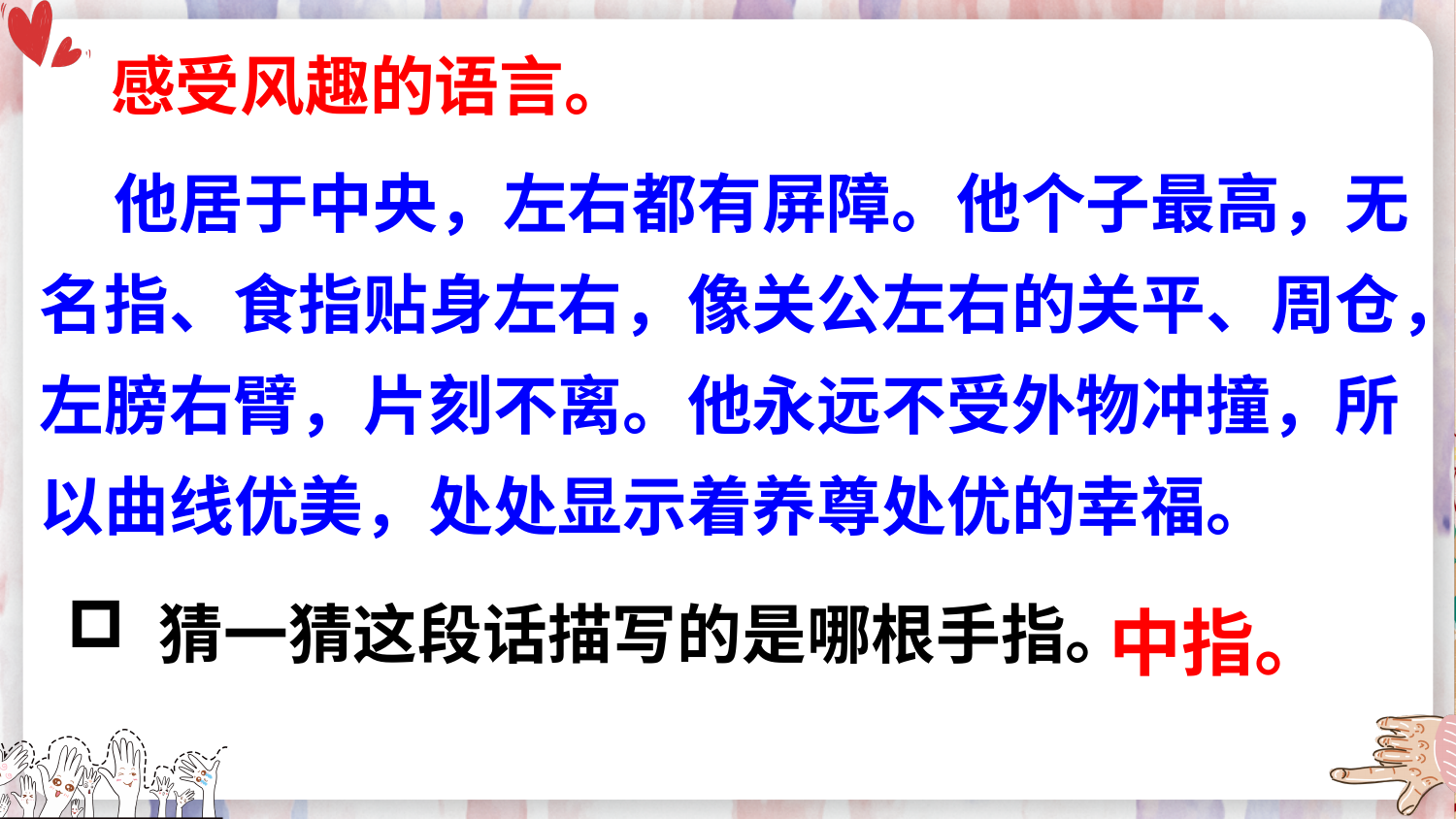

感受风趣的语言。
    他居于中央，左右都有屏障。他个子最高，无名指、食指贴身左右，像关公左右的关平、周仓，左膀右臂，片刻不离。他永远不受外物冲撞，所以曲线优美，处处显示着养尊处优的幸福。
猜一猜这段话描写的是哪根手指。
中指。